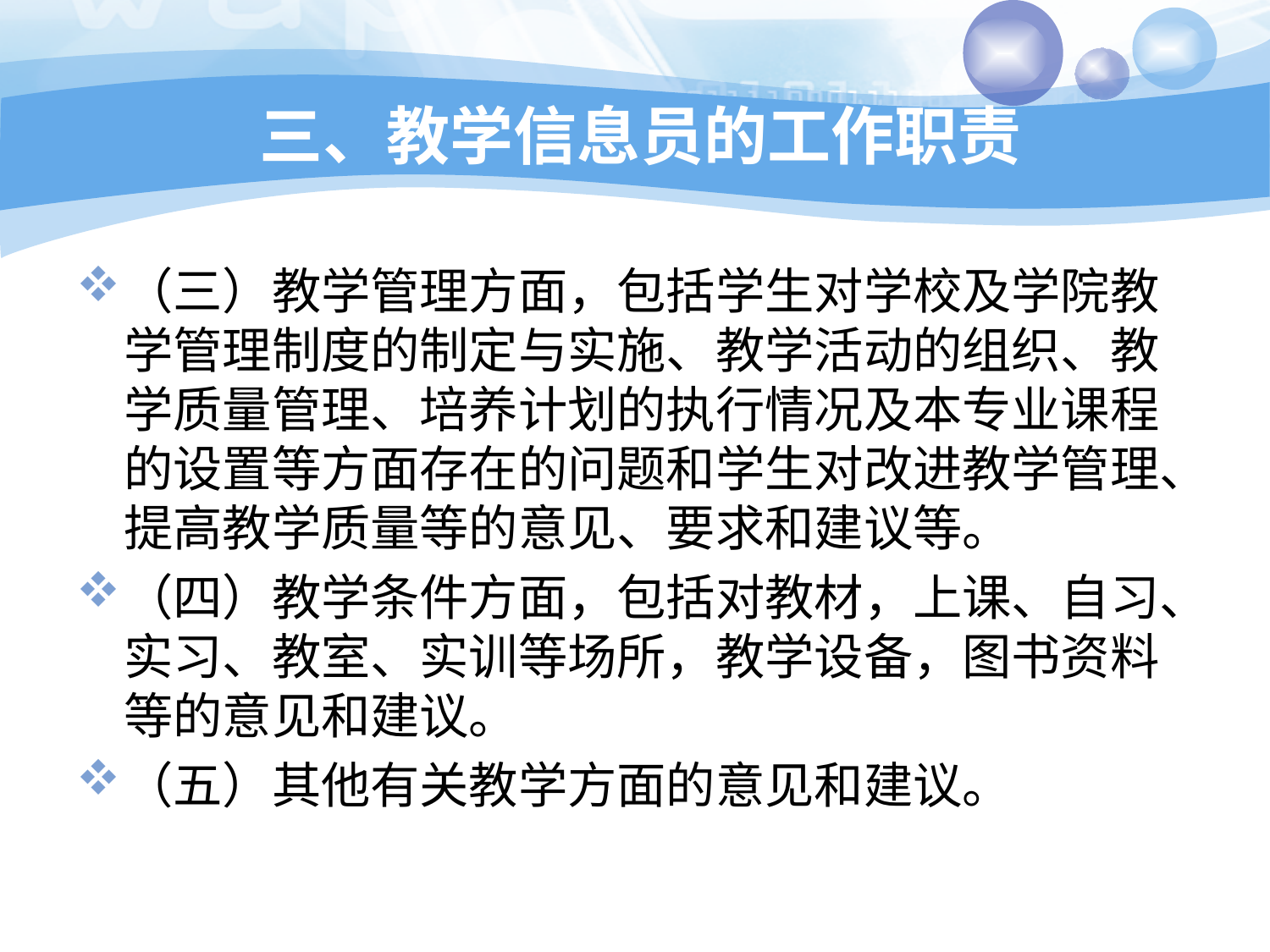

# 三、教学信息员的工作职责
（三）教学管理方面，包括学生对学校及学院教学管理制度的制定与实施、教学活动的组织、教学质量管理、培养计划的执行情况及本专业课程的设置等方面存在的问题和学生对改进教学管理、提高教学质量等的意见、要求和建议等。
（四）教学条件方面，包括对教材，上课、自习、实习、教室、实训等场所，教学设备，图书资料等的意见和建议。
（五）其他有关教学方面的意见和建议。